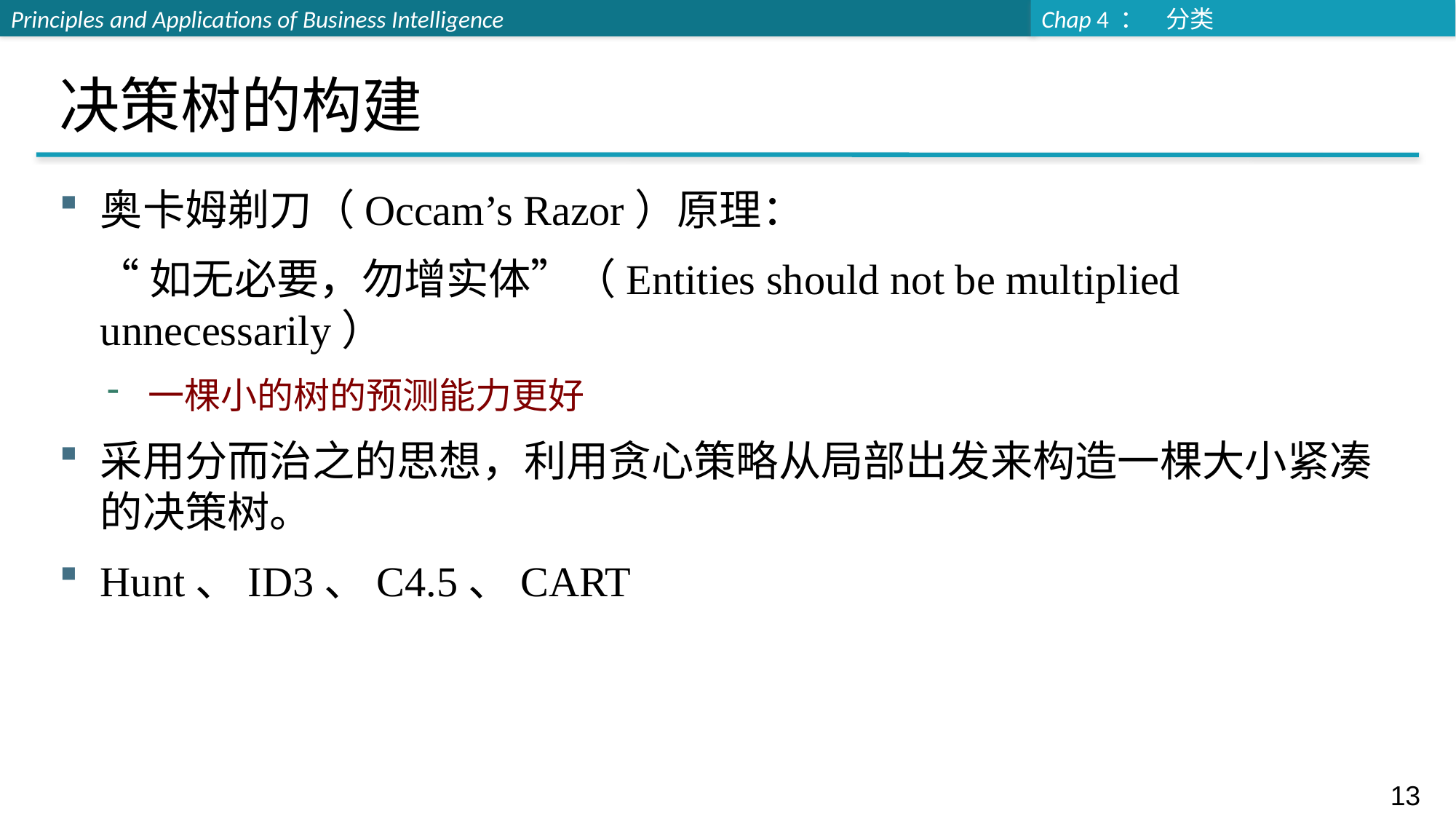

# 决策树的构建
奥卡姆剃刀（Occam’s Razor）原理：
    “如无必要，勿增实体”（Entities should not be multiplied unnecessarily）
一棵小的树的预测能力更好
采用分而治之的思想，利用贪心策略从局部出发来构造一棵大小紧凑的决策树。
Hunt、ID3、C4.5、CART